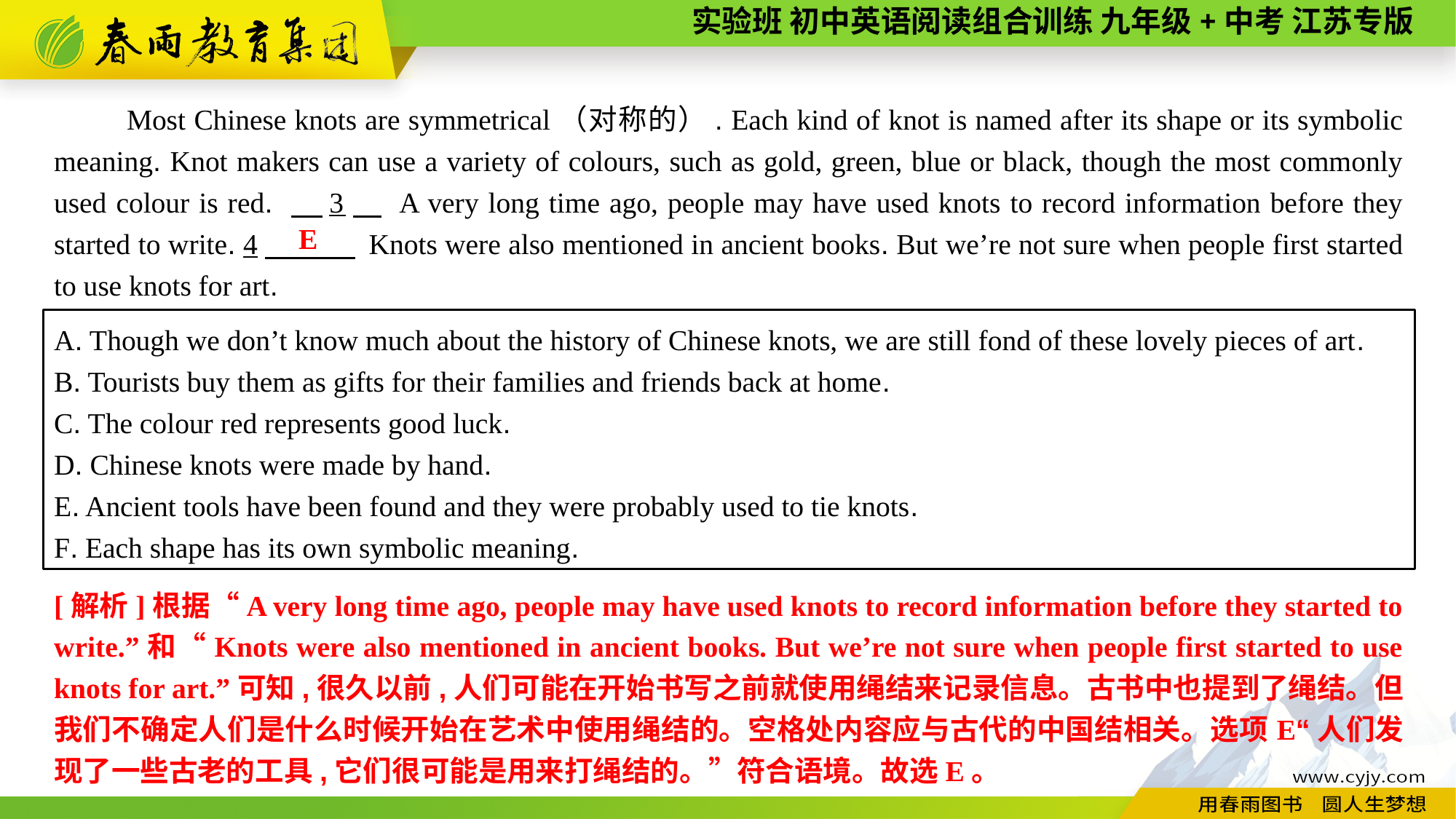

Most Chinese knots are symmetrical（对称的）. Each kind of knot is named after its shape or its symbolic meaning. Knot makers can use a variety of colours, such as gold, green, blue or black, though the most commonly used colour is red. 　3　 A very long time ago, people may have used knots to record information before they started to write. 4　          Knots were also mentioned in ancient books. But we’re not sure when people first started to use knots for art.
E
A. Though we don’t know much about the history of Chinese knots, we are still fond of these lovely pieces of art.
B. Tourists buy them as gifts for their families and friends back at home.
C. The colour red represents good luck.
D. Chinese knots were made by hand.
E. Ancient tools have been found and they were probably used to tie knots.
F. Each shape has its own symbolic meaning.
[解析]根据“A very long time ago, people may have used knots to record information before they started to write.”和“Knots were also mentioned in ancient books. But we’re not sure when people first started to use knots for art.”可知,很久以前,人们可能在开始书写之前就使用绳结来记录信息。古书中也提到了绳结。但我们不确定人们是什么时候开始在艺术中使用绳结的。空格处内容应与古代的中国结相关。选项E“人们发现了一些古老的工具,它们很可能是用来打绳结的。”符合语境。故选E。